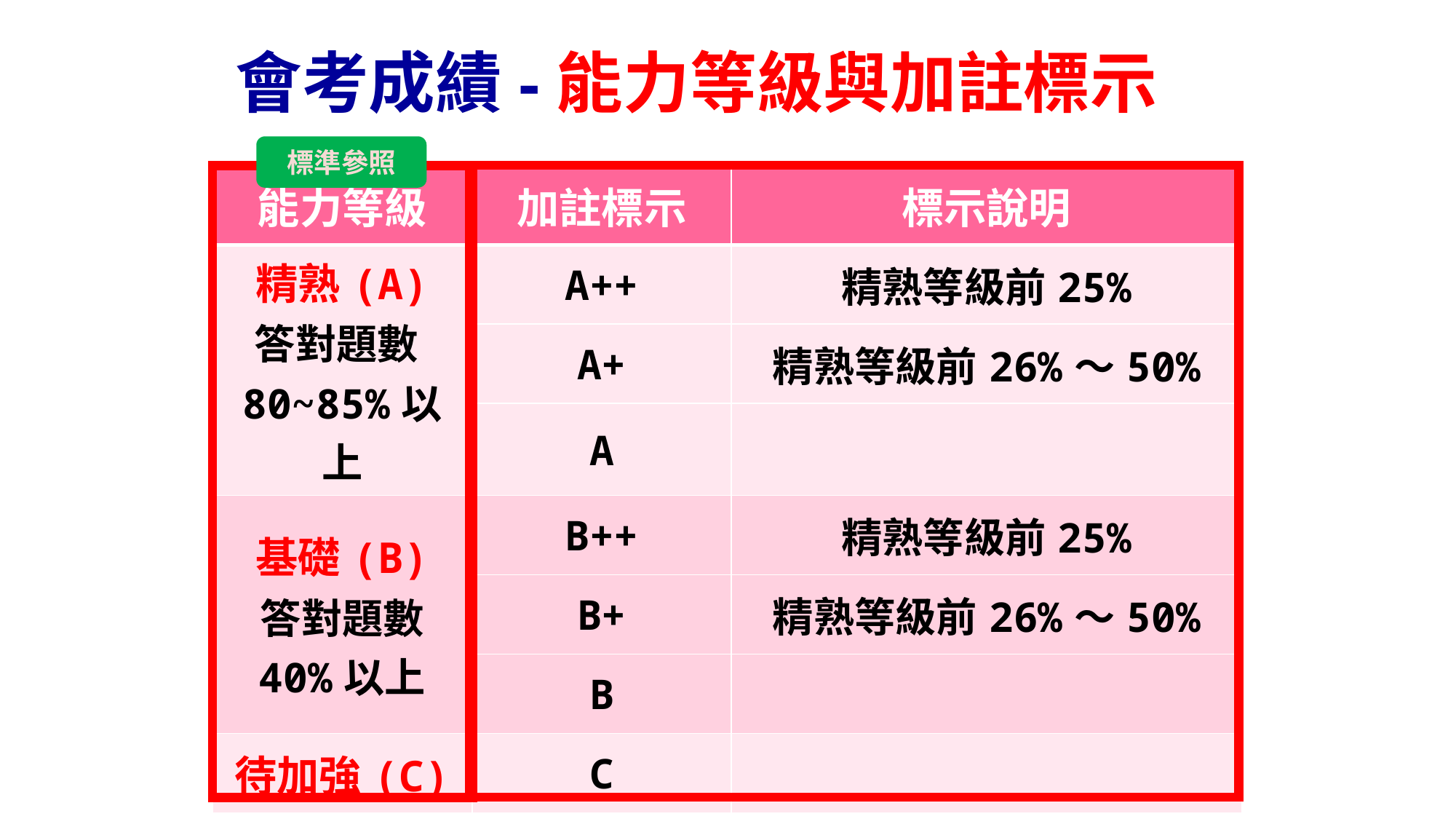

會考成績-能力等級與加註標示
標準參照

| 能力等級 | 加註標示 | 標示說明 |
| --- | --- | --- |
| 精熟(A) 答對題數80~85%以上 | A++ | 精熟等級前25% |
|  | A+ | 精熟等級前26%～50% |
|  | A |  |
| 基礎(B) 答對題數 40%以上 | B++ | 精熟等級前25% |
|  | B+ | 精熟等級前26%～50% |
|  | B |  |
| 待加強(C) | C |  |